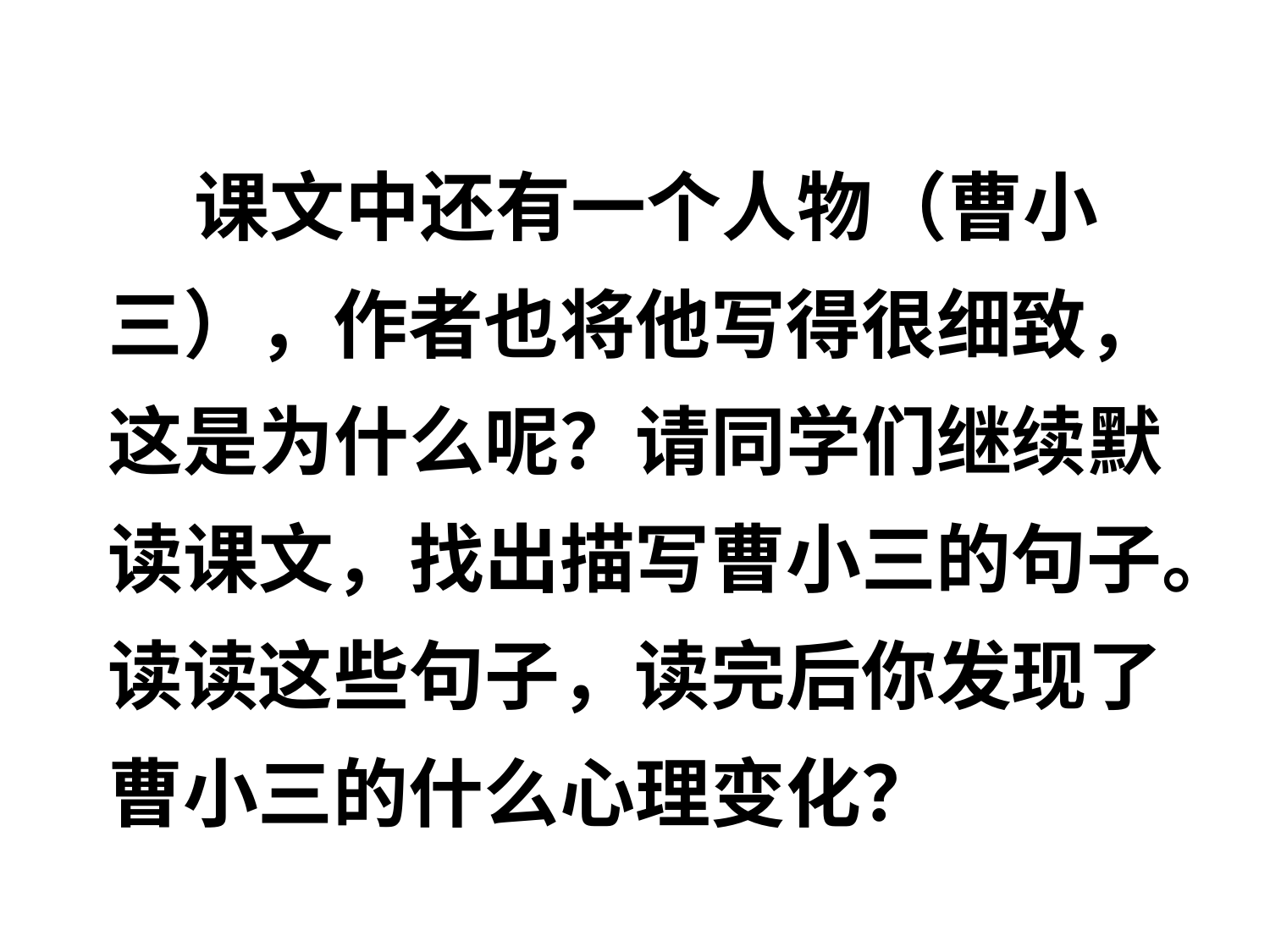

课文中还有一个人物（曹小三），作者也将他写得很细致，这是为什么呢？请同学们继续默读课文，找出描写曹小三的句子。读读这些句子，读完后你发现了曹小三的什么心理变化？